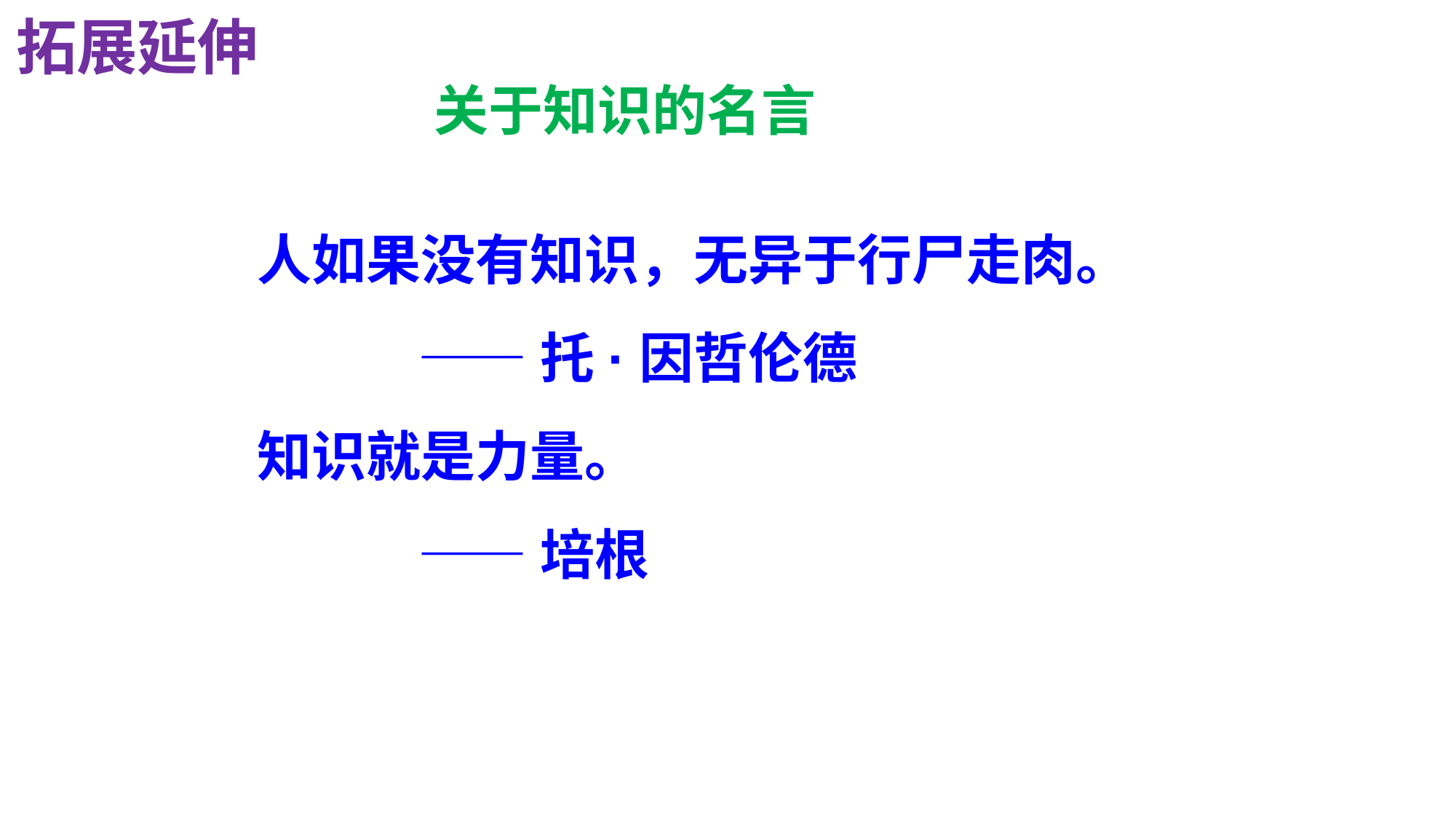

拓展延伸
关于知识的名言
人如果没有知识，无异于行尸走肉。
             ——托·因哲伦德
知识就是力量。
             ——培根